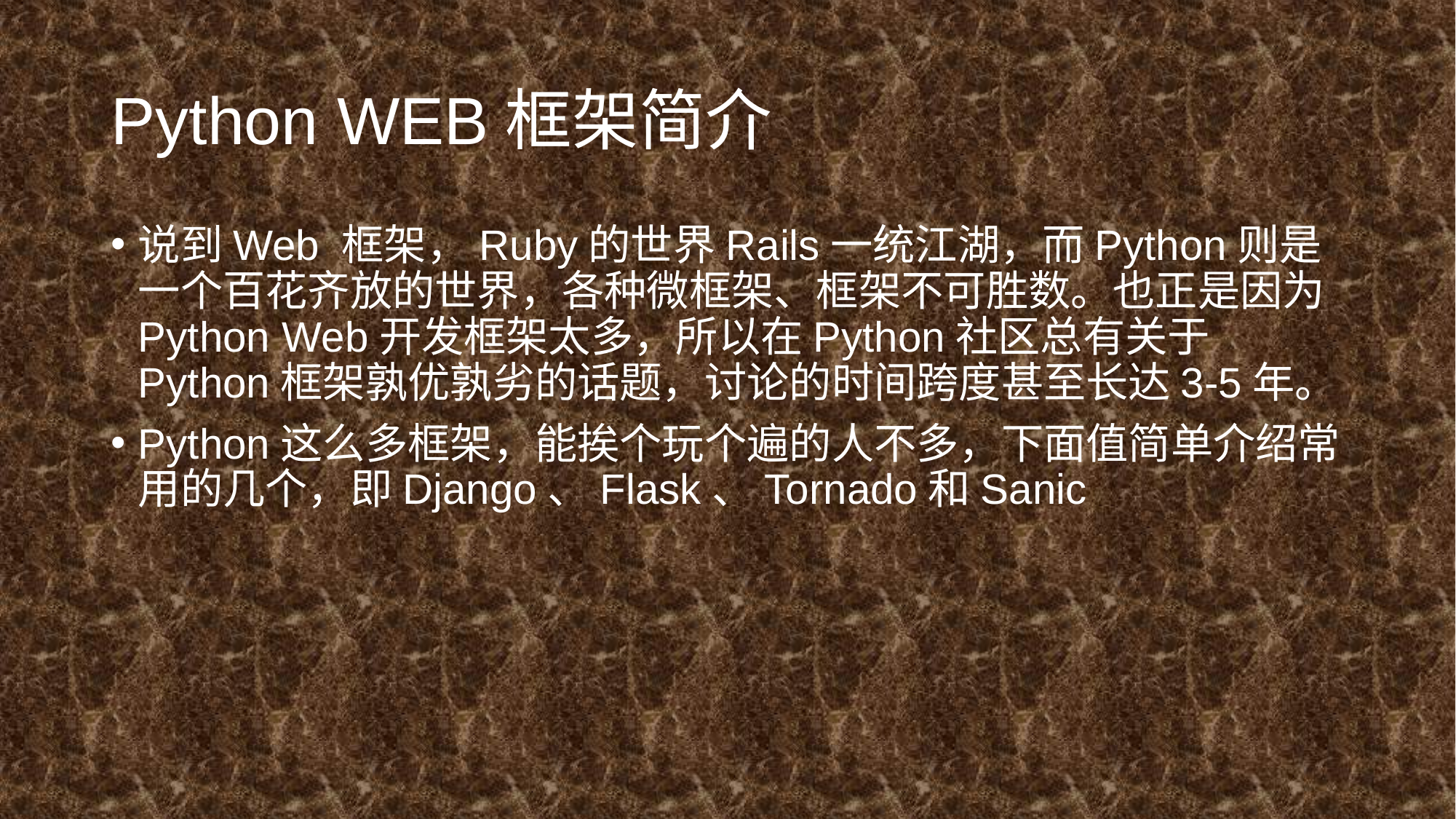

# Python WEB框架简介
说到Web 框架，Ruby的世界Rails一统江湖，而Python则是一个百花齐放的世界，各种微框架、框架不可胜数。也正是因为Python Web开发框架太多，所以在Python社区总有关于Python框架孰优孰劣的话题，讨论的时间跨度甚至长达3-5年。
Python这么多框架，能挨个玩个遍的人不多，下面值简单介绍常用的几个，即Django、Flask、Tornado和Sanic